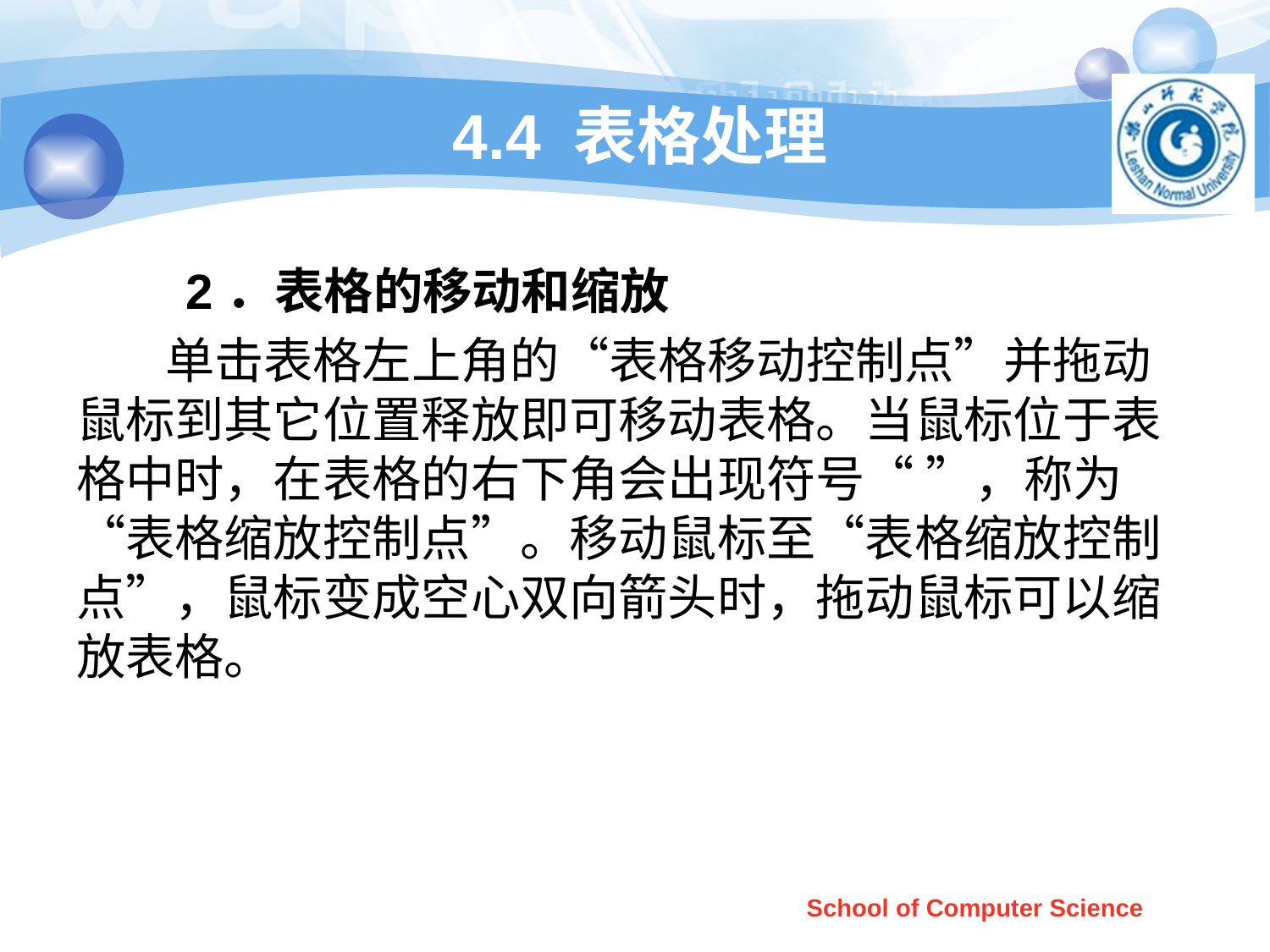

# 4.4 表格处理
        2．表格的移动和缩放
       单击表格左上角的“表格移动控制点”并拖动鼠标到其它位置释放即可移动表格。当鼠标位于表格中时，在表格的右下角会出现符号“ ”，称为“表格缩放控制点”。移动鼠标至“表格缩放控制点”，鼠标变成空心双向箭头时，拖动鼠标可以缩放表格。

School of Computer Science